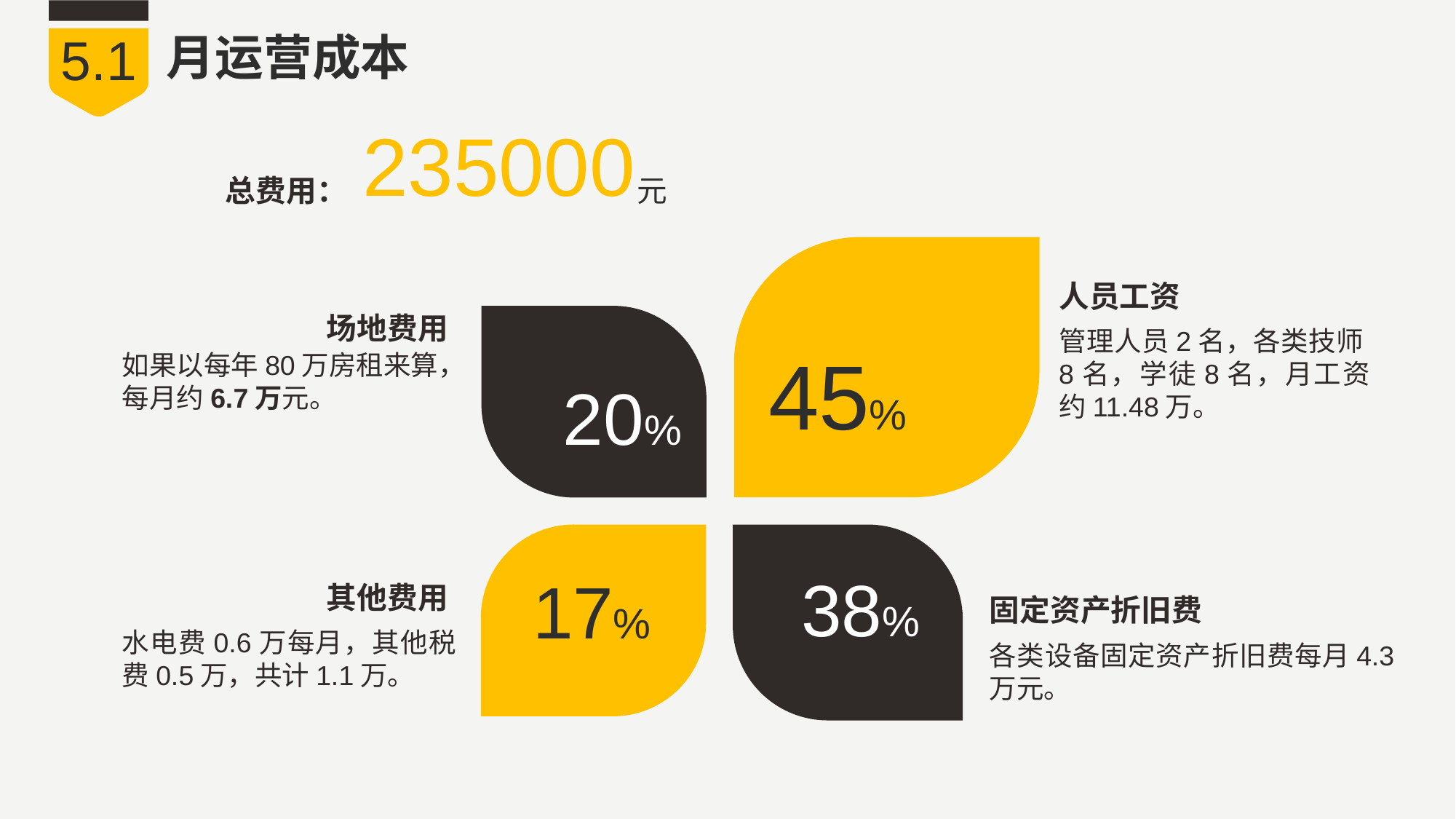

5.1
月运营成本
235000
总费用：
元

45%
人员工资
管理人员2名，各类技师8名，学徒8名，月工资约11.48万。
场地费用
如果以每年80万房租来算，每月约6.7万元。

20%

38%

17%
其他费用
水电费0.6万每月，其他税费0.5万，共计1.1万。
固定资产折旧费
各类设备固定资产折旧费每月4.3万元。